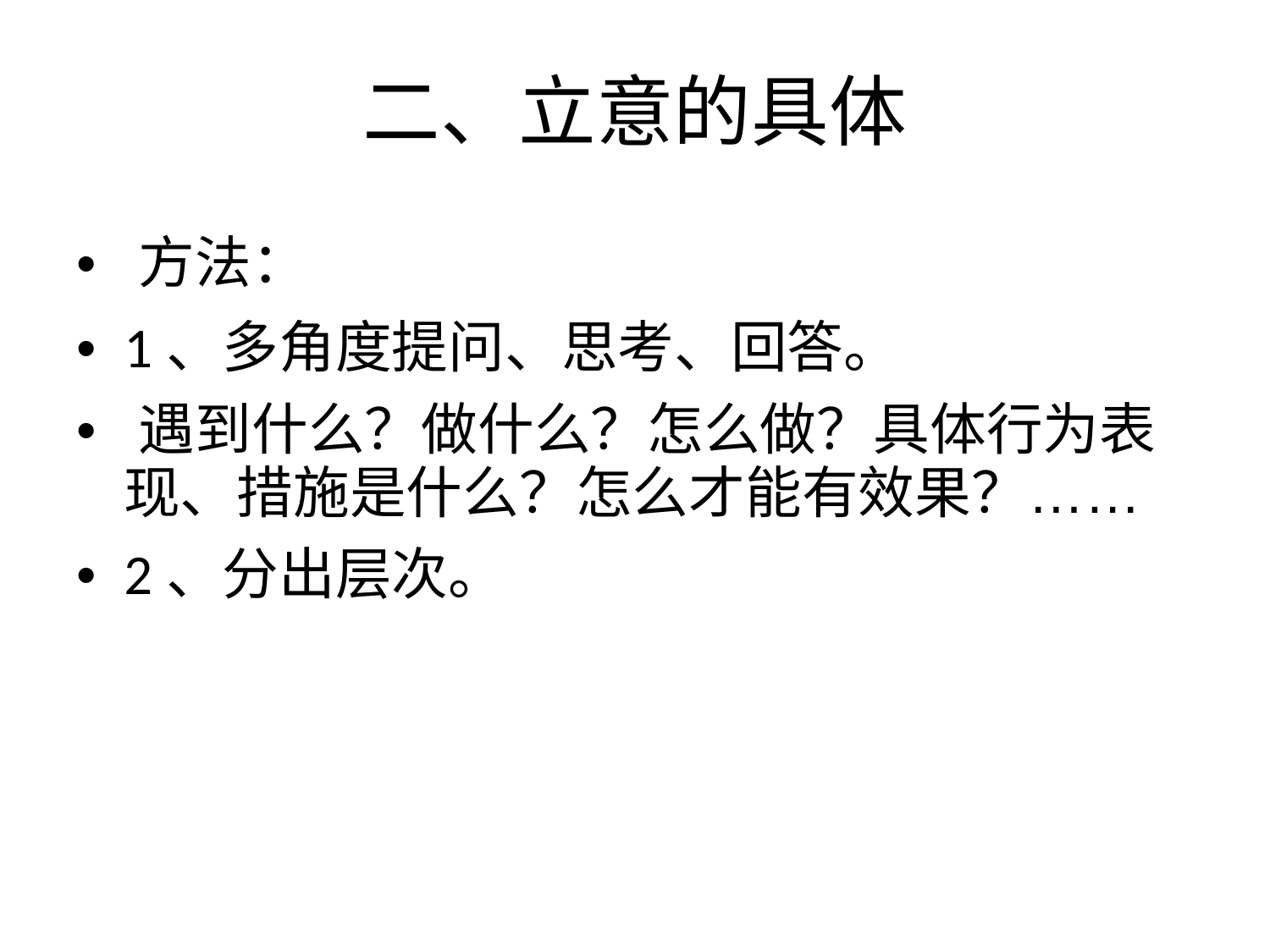

二、立意的具体
• 方法：
• 1、多角度提问、思考、回答。
• 遇到什么？做什么？怎么做？具体行为表
现、措施是什么？怎么才能有效果？……
• 2、分出层次。